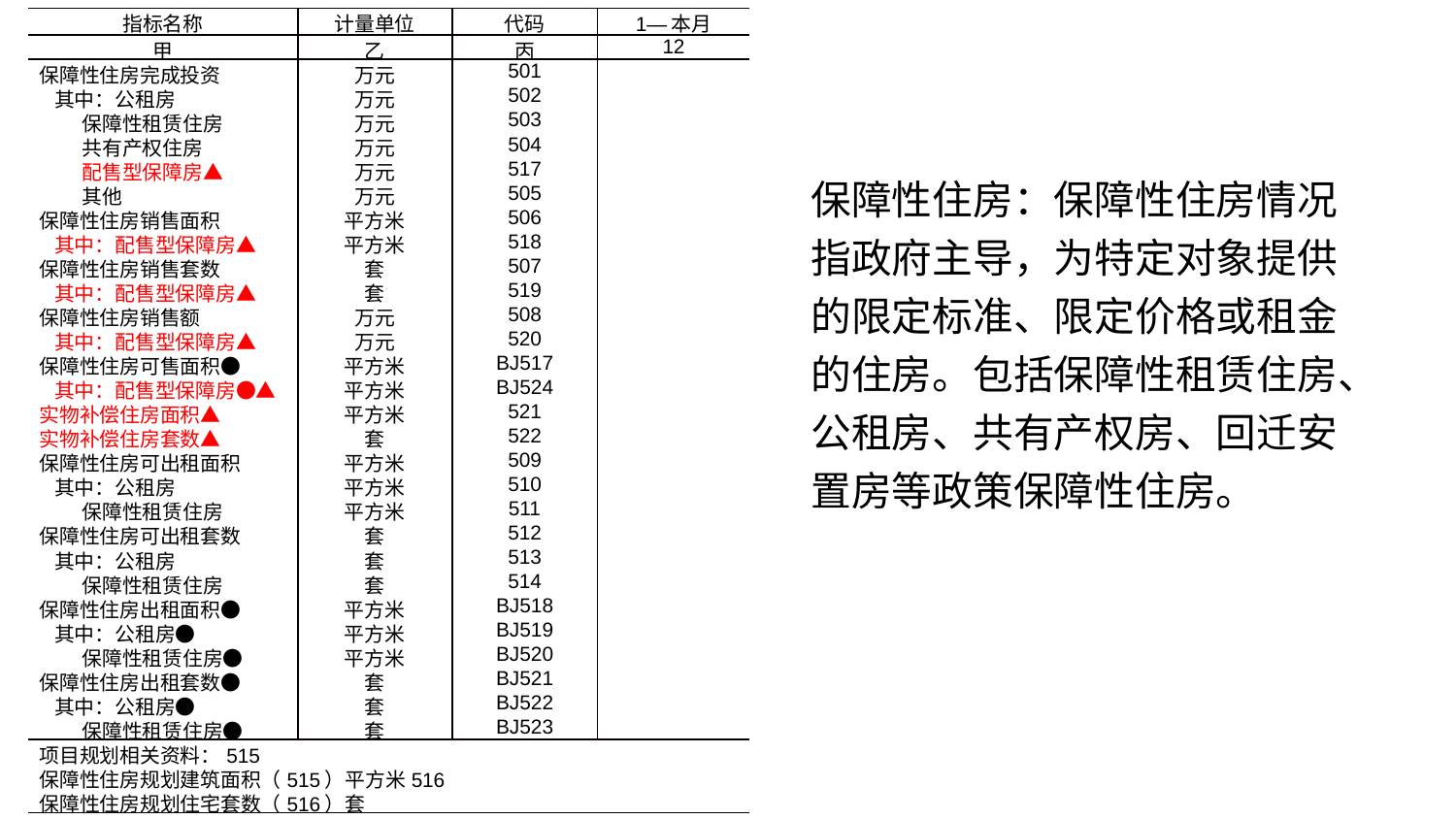

| 指标名称 | 计量单位 | 代码 | 1—本月 |
| --- | --- | --- | --- |
| 甲 | 乙 | 丙 | 12 |
| 保障性住房完成投资 | 万元 | 501 |  |
| 其中：公租房 | 万元 | 502 |  |
| 保障性租赁住房 | 万元 | 503 |  |
| 共有产权住房 | 万元 | 504 |  |
| 配售型保障房▲ | 万元 | 517 |  |
| 其他 | 万元 | 505 |  |
| 保障性住房销售面积 | 平方米 | 506 |  |
| 其中：配售型保障房▲ | 平方米 | 518 |  |
| 保障性住房销售套数 | 套 | 507 |  |
| 其中：配售型保障房▲ | 套 | 519 |  |
| 保障性住房销售额 | 万元 | 508 |  |
| 其中：配售型保障房▲ | 万元 | 520 |  |
| 保障性住房可售面积● | 平方米 | BJ517 |  |
| 其中：配售型保障房●▲ | 平方米 | BJ524 |  |
| 实物补偿住房面积▲ | 平方米 | 521 |  |
| 实物补偿住房套数▲ | 套 | 522 |  |
| 保障性住房可出租面积 | 平方米 | 509 |  |
| 其中：公租房 | 平方米 | 510 |  |
| 保障性租赁住房 | 平方米 | 511 |  |
| 保障性住房可出租套数 | 套 | 512 |  |
| 其中：公租房 | 套 | 513 |  |
| 保障性租赁住房 | 套 | 514 |  |
| 保障性住房出租面积● | 平方米 | BJ518 |  |
| 其中：公租房● | 平方米 | BJ519 |  |
| 保障性租赁住房● | 平方米 | BJ520 |  |
| 保障性住房出租套数● | 套 | BJ521 |  |
| 其中：公租房● | 套 | BJ522 |  |
| 保障性租赁住房● | 套 | BJ523 |  |
| 项目规划相关资料：515 |  |  |  |
| 保障性住房规划建筑面积（515）平方米516 |  |  |  |
| 保障性住房规划住宅套数（516）套 |  |  |  |
保障性住房：保障性住房情况  指政府主导，为特定对象提供的限定标准、限定价格或租金的住房。包括保障性租赁住房、公租房、共有产权房、回迁安置房等政策保障性住房。